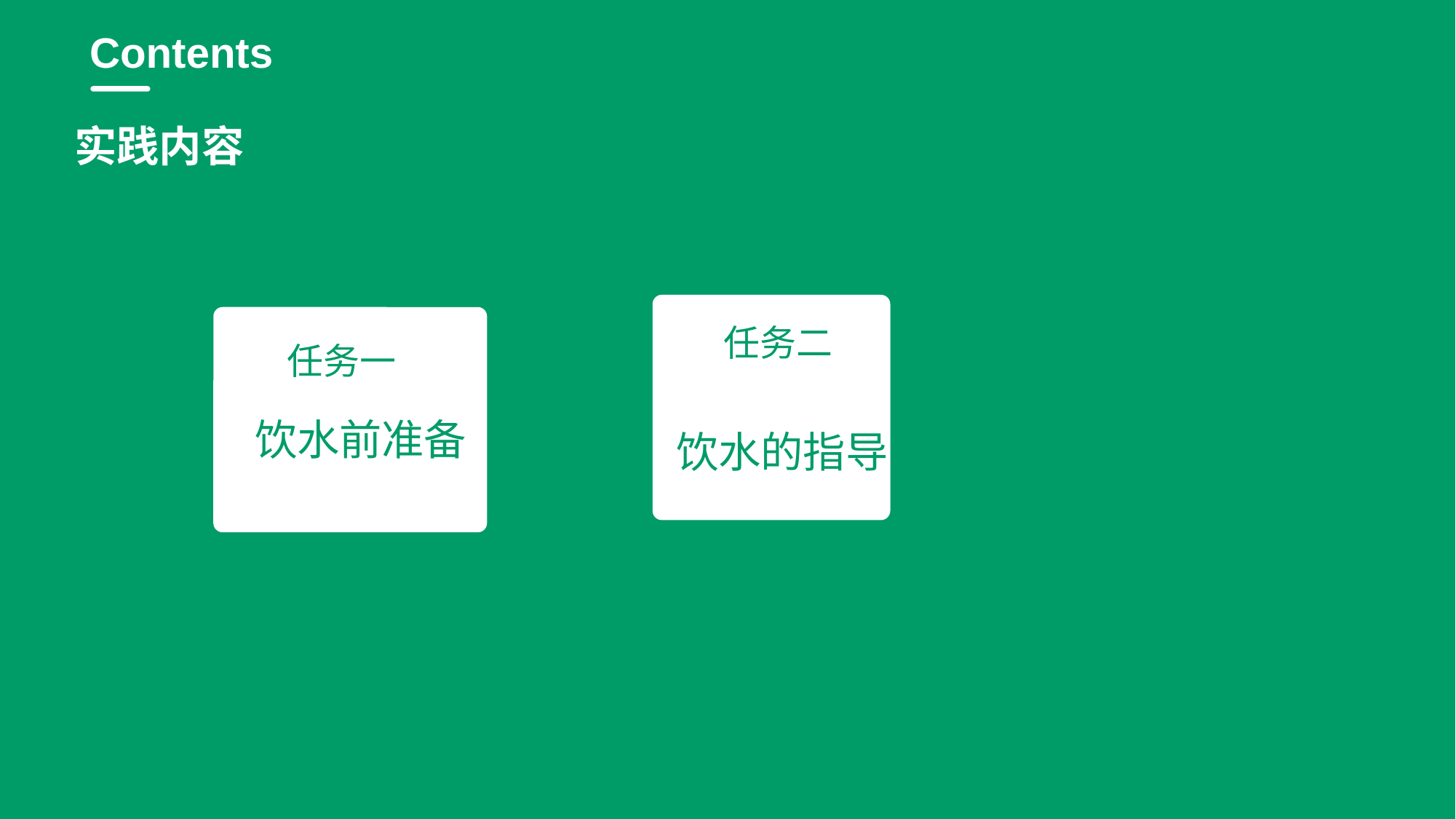

行业PPT模板http://www.1ppt.com/hangye/

Contents

实践内容

任务二
饮水前准备
饮水的指导

任务一